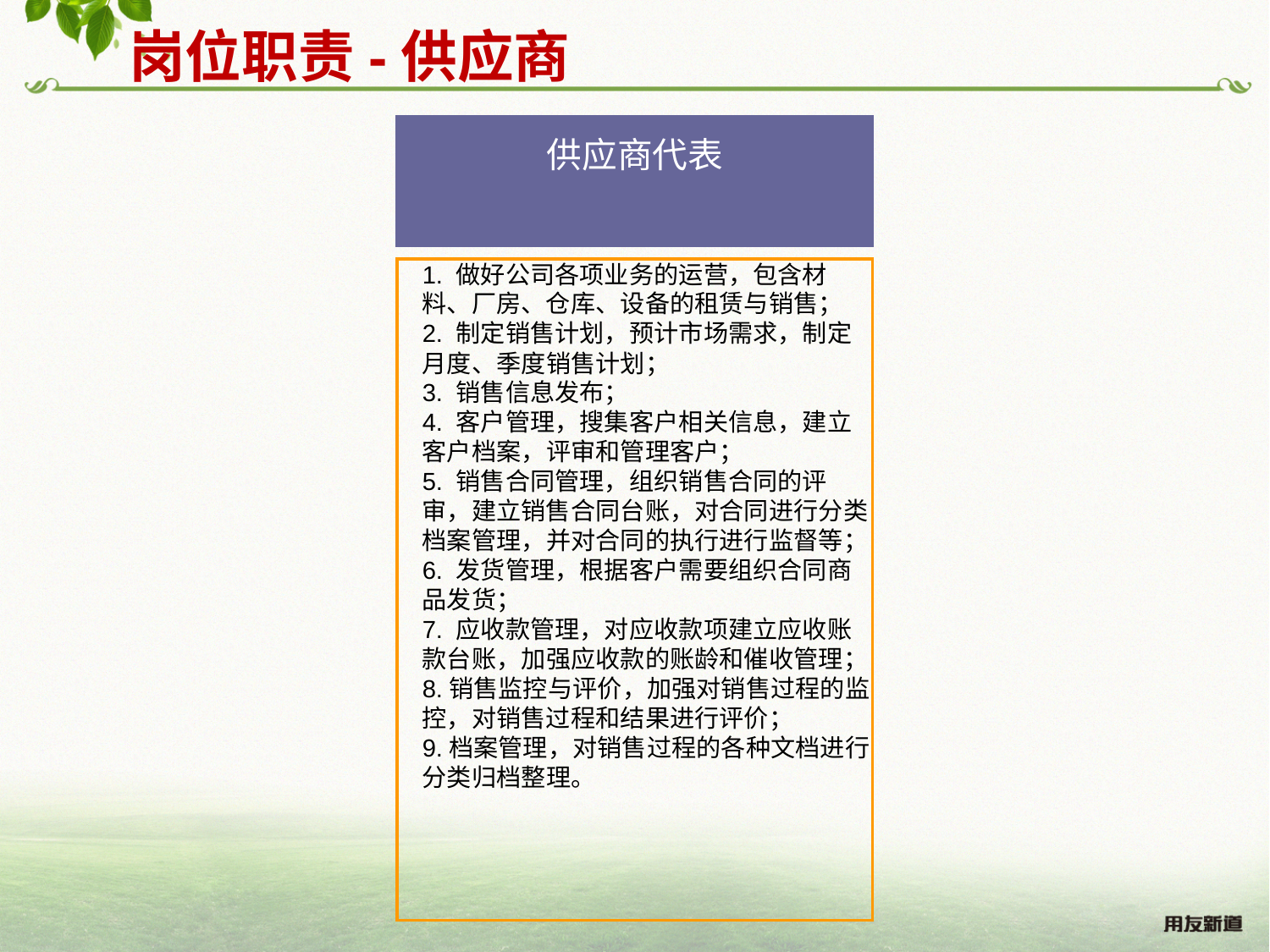

岗位职责-供应商
供应商代表
1. 做好公司各项业务的运营，包含材料、厂房、仓库、设备的租赁与销售；
2. 制定销售计划，预计市场需求，制定月度、季度销售计划；
3. 销售信息发布；
4. 客户管理，搜集客户相关信息，建立客户档案，评审和管理客户；
5. 销售合同管理，组织销售合同的评审，建立销售合同台账，对合同进行分类档案管理，并对合同的执行进行监督等；
6. 发货管理，根据客户需要组织合同商品发货；
7. 应收款管理，对应收款项建立应收账款台账，加强应收款的账龄和催收管理；
8.销售监控与评价，加强对销售过程的监控，对销售过程和结果进行评价；
9.档案管理，对销售过程的各种文档进行分类归档整理。